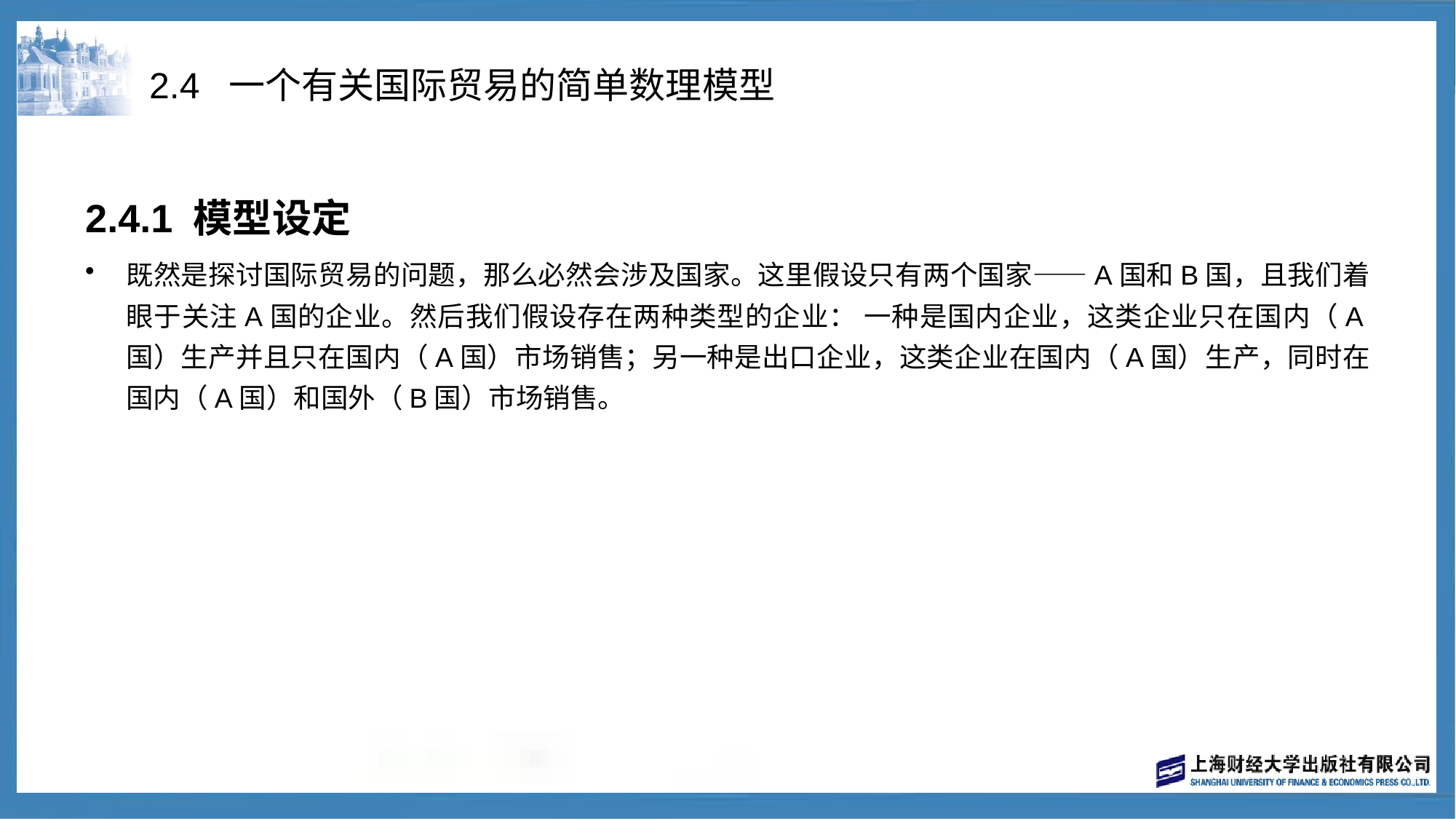

# 2.4  一个有关国际贸易的简单数理模型
2.4.1 模型设定
既然是探讨国际贸易的问题，那么必然会涉及国家。这里假设只有两个国家——A国和B国，且我们着眼于关注A国的企业。然后我们假设存在两种类型的企业： 一种是国内企业，这类企业只在国内（A国）生产并且只在国内（A国）市场销售；另一种是出口企业，这类企业在国内（A国）生产，同时在国内（A国）和国外（B国）市场销售。